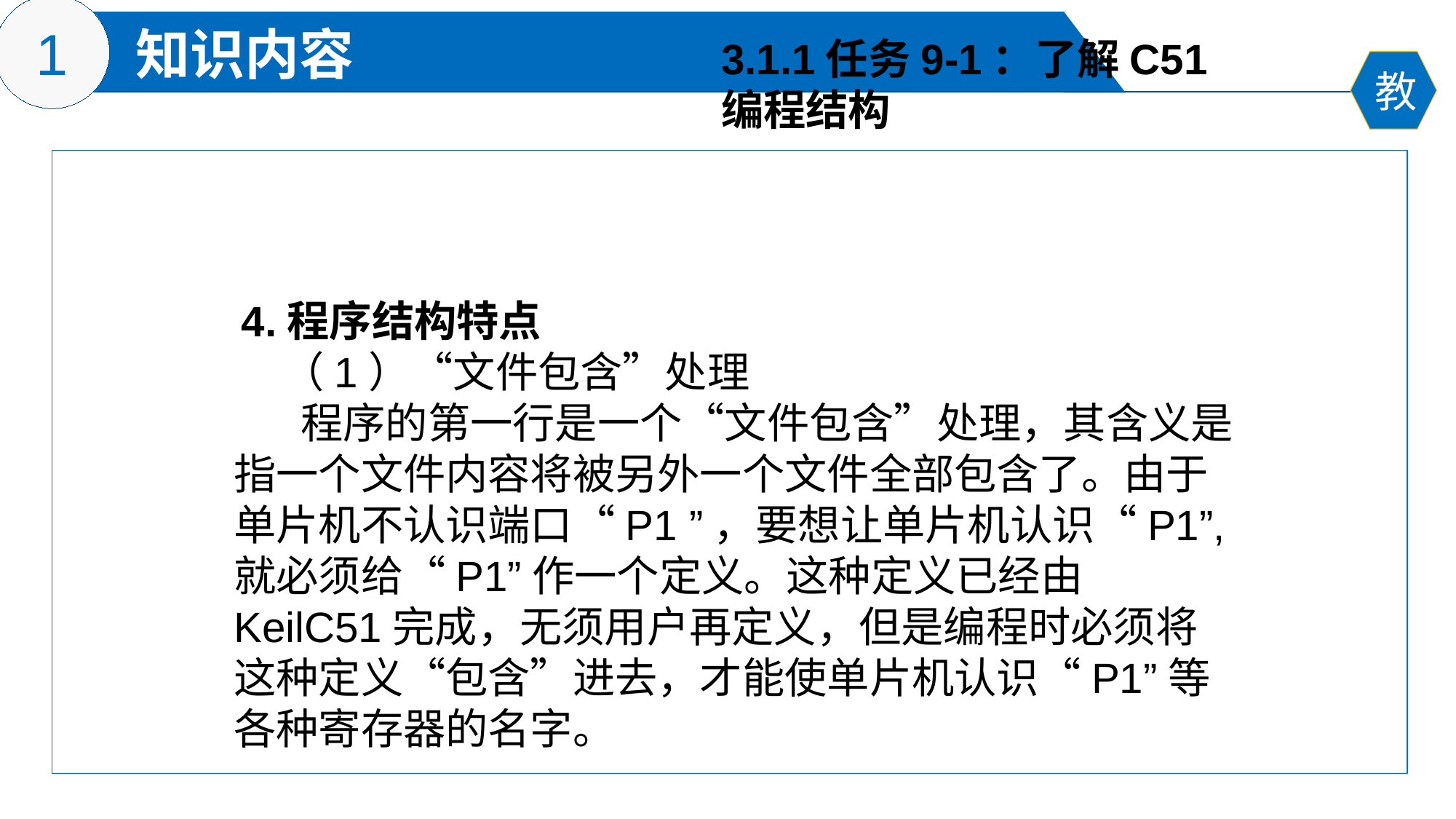

3.1.1任务9-1：了解C51
编程结构
 4.程序结构特点
    （1）“文件包含”处理
      程序的第一行是一个“文件包含”处理，其含义是指一个文件内容将被另外一个文件全部包含了。由于单片机不认识端口“P1 ”，要想让单片机认识“P1”,就必须给“P1”作一个定义。这种定义已经由KeilC51完成，无须用户再定义，但是编程时必须将这种定义“包含”进去，才能使单片机认识“P1”等各种寄存器的名字。